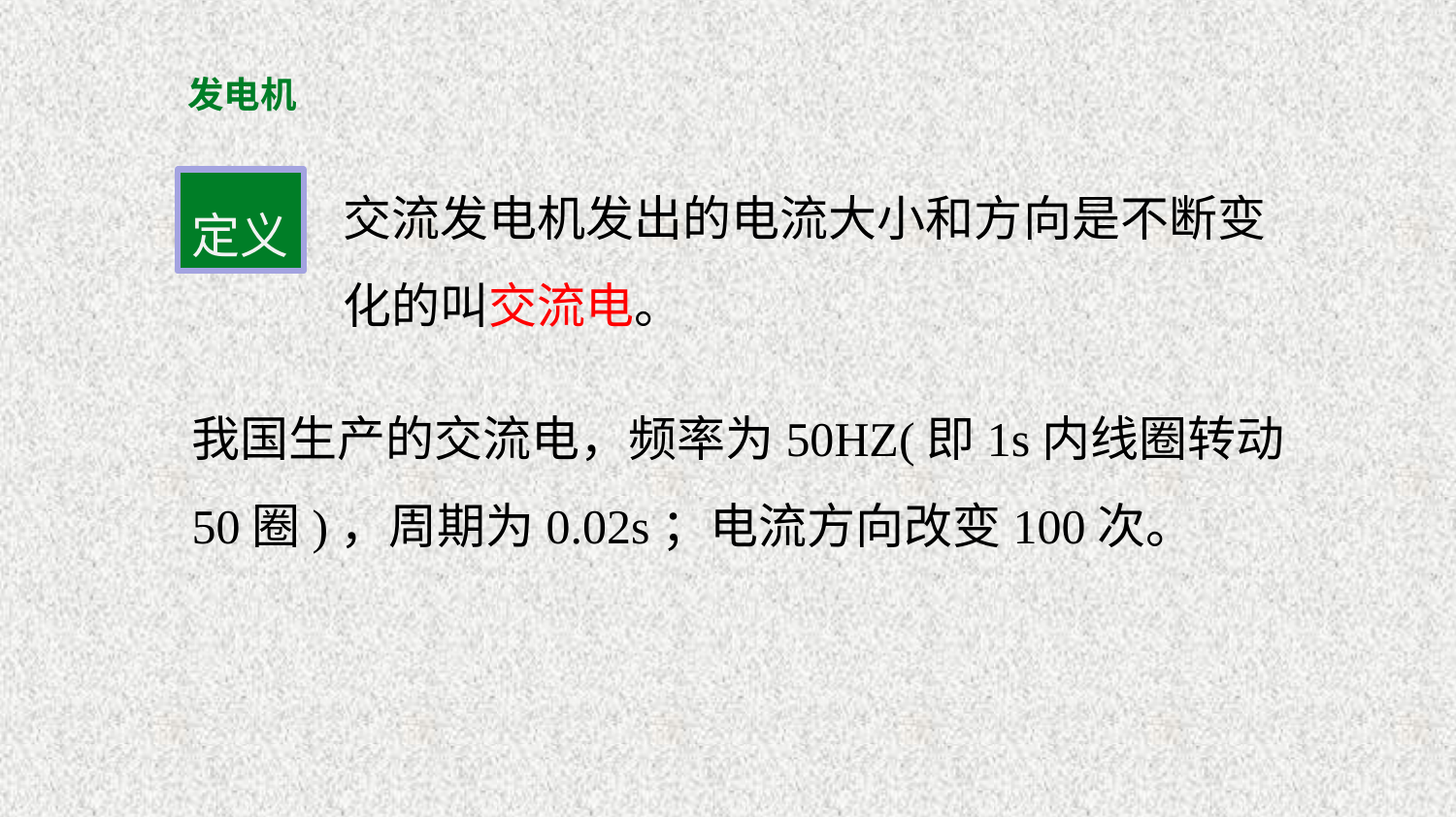

# 发电机
交流发电机发出的电流大小和方向是不断变
化的叫交流电。
定义
我国生产的交流电，频率为50HZ(即1s内线圈转动
50圈)，周期为0.02s；电流方向改变100次。